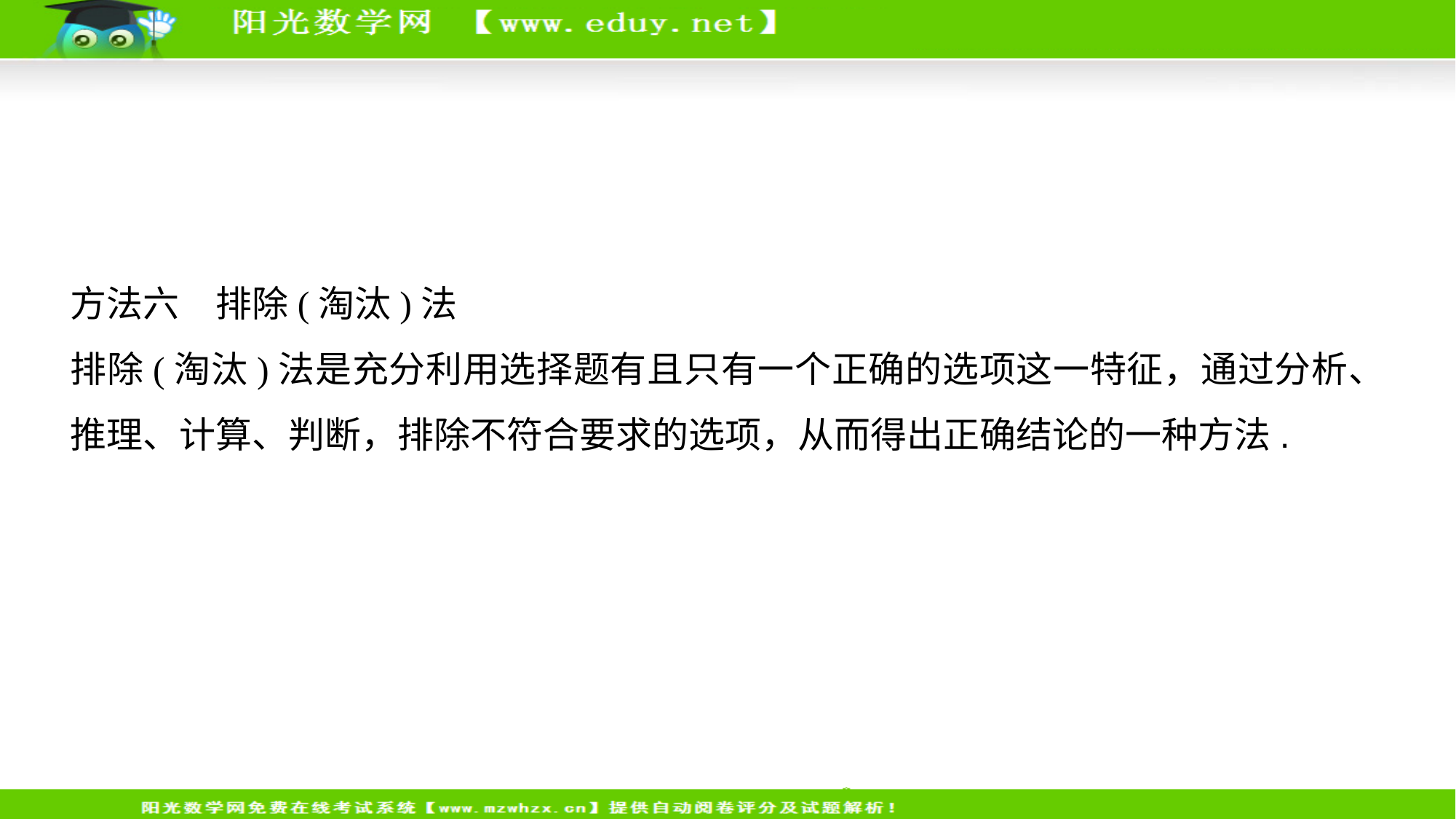

方法六　排除(淘汰)法
排除(淘汰)法是充分利用选择题有且只有一个正确的选项这一特征，通过分析、推理、计算、判断，排除不符合要求的选项，从而得出正确结论的一种方法.